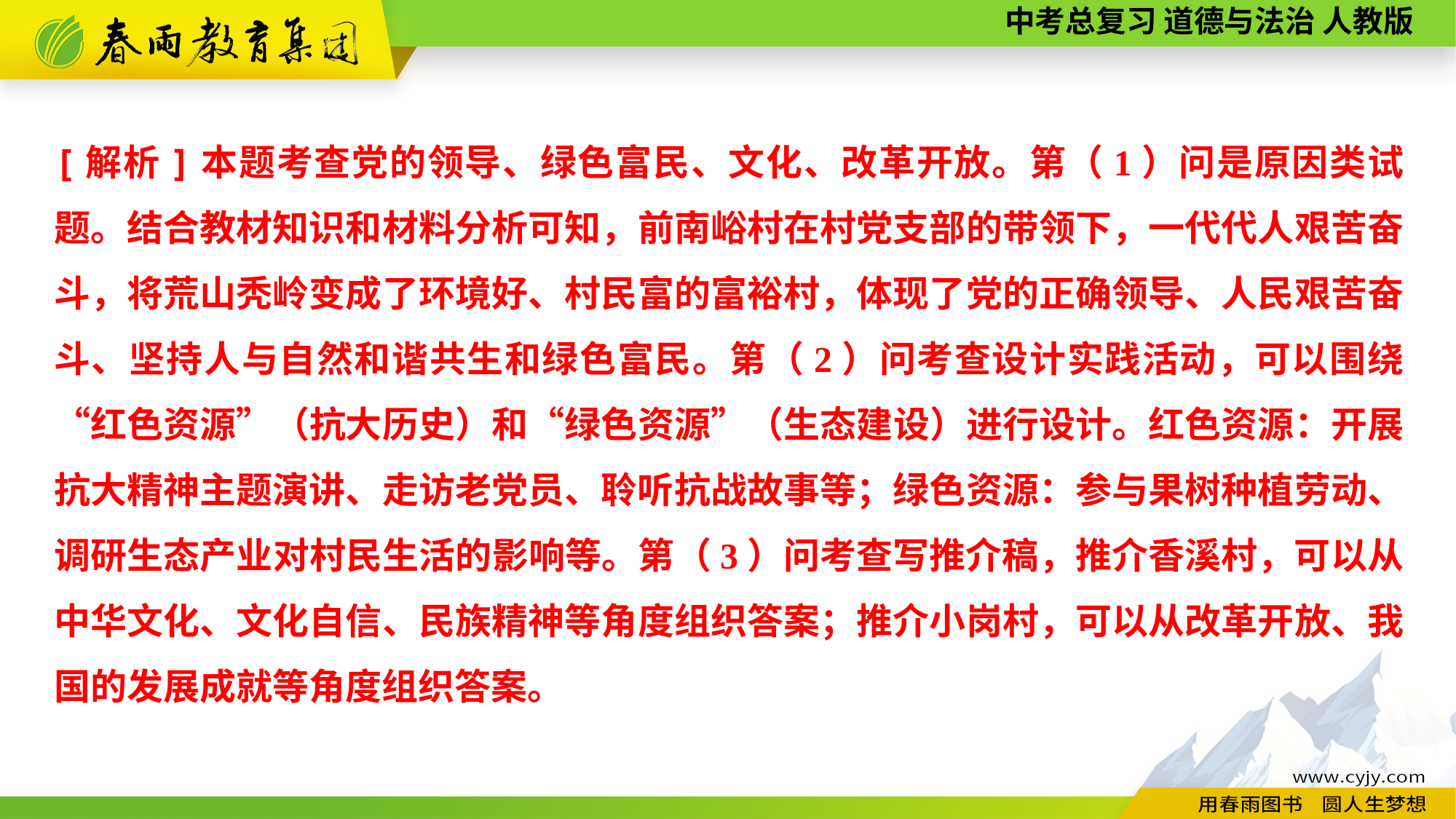

[解析]本题考查党的领导、绿色富民、文化、改革开放。第（1）问是原因类试题。结合教材知识和材料分析可知，前南峪村在村党支部的带领下，一代代人艰苦奋斗，将荒山秃岭变成了环境好、村民富的富裕村，体现了党的正确领导、人民艰苦奋斗、坚持人与自然和谐共生和绿色富民。第（2）问考查设计实践活动，可以围绕“红色资源”（抗大历史）和“绿色资源”（生态建设）进行设计。红色资源：开展抗大精神主题演讲、走访老党员、聆听抗战故事等；绿色资源：参与果树种植劳动、调研生态产业对村民生活的影响等。第（3）问考查写推介稿，推介香溪村，可以从中华文化、文化自信、民族精神等角度组织答案；推介小岗村，可以从改革开放、我国的发展成就等角度组织答案。